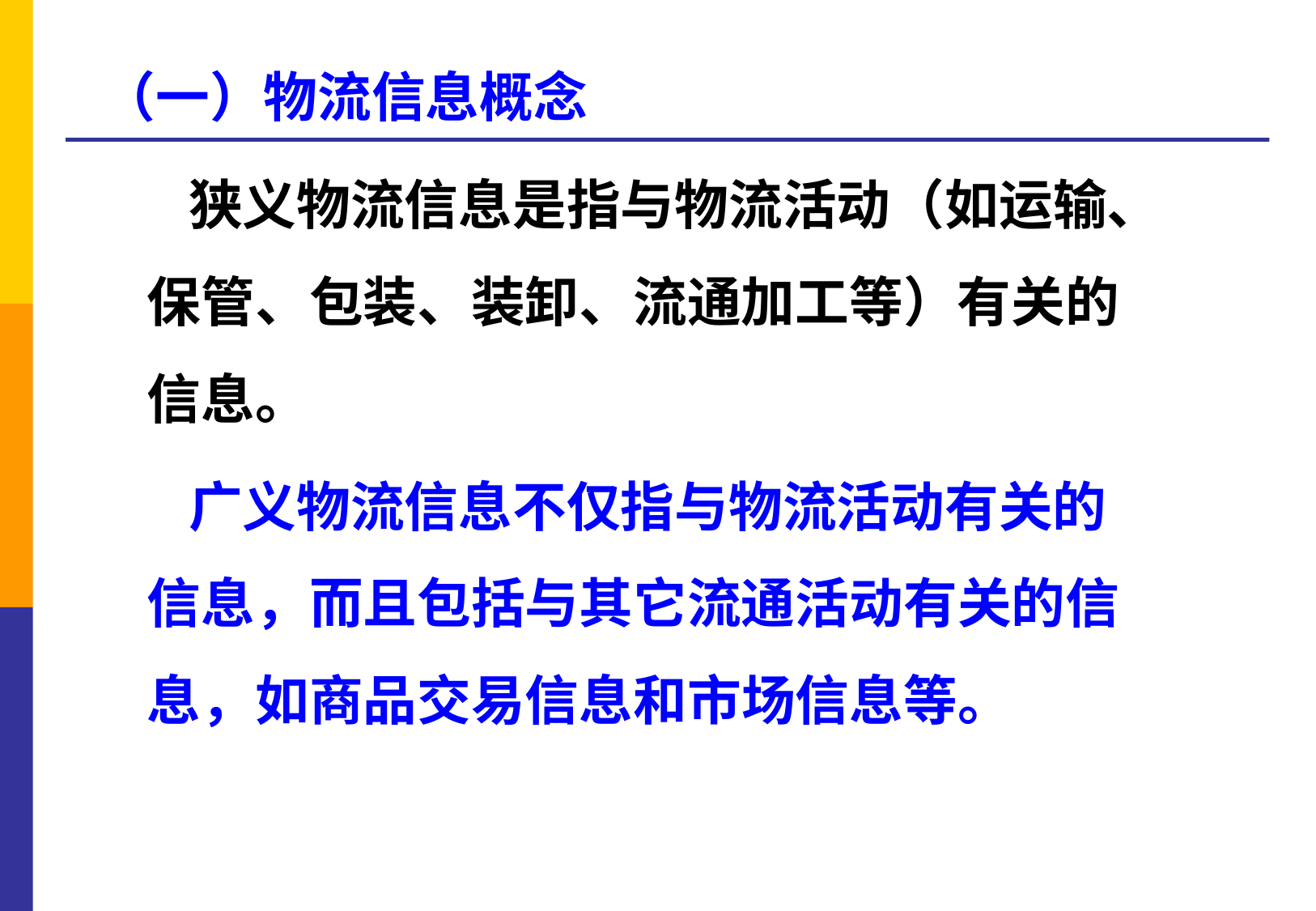

（一）物流信息概念
      狭义物流信息是指与物流活动（如运输、保管、包装、装卸、流通加工等）有关的信息。
      广义物流信息不仅指与物流活动有关的信息，而且包括与其它流通活动有关的信息，如商品交易信息和市场信息等。